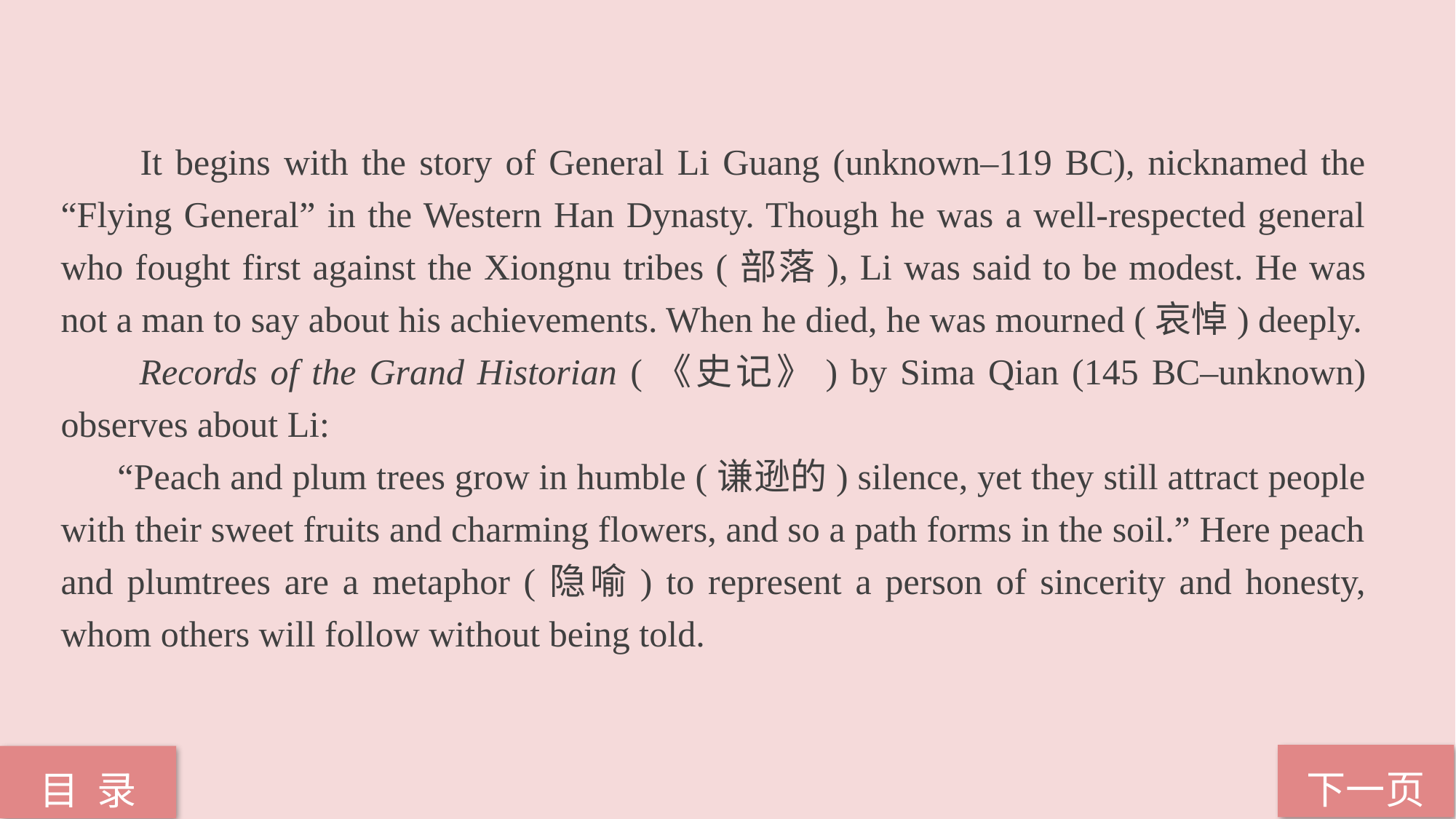

It begins with the story of General Li Guang (unknown–119 BC), nicknamed the “Flying General” in the Western Han Dynasty. Though he was a well-respected general who fought first against the Xiongnu tribes (部落), Li was said to be modest. He was not a man to say about his achievements. When he died, he was mourned (哀悼) deeply.
      Records of the Grand Historian (《史记》) by Sima Qian (145 BC–unknown) observes about Li:
      “Peach and plum trees grow in humble (谦逊的) silence, yet they still attract people with their sweet fruits and charming flowers, and so a path forms in the soil.” Here peach and plumtrees are a metaphor (隐喻) to represent a person of sincerity and honesty, whom others will follow without being told.